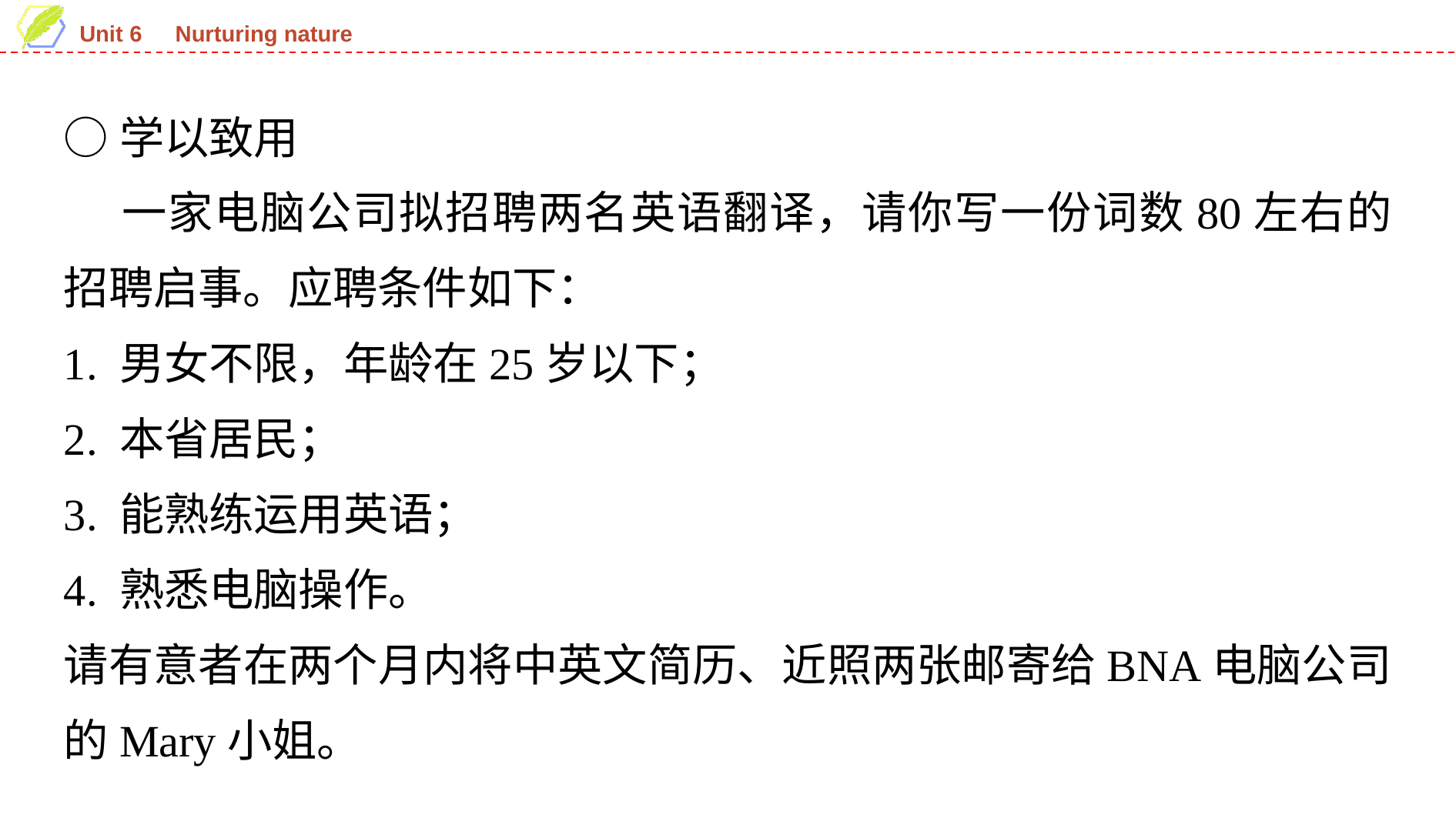

○学以致用
    一家电脑公司拟招聘两名英语翻译，请你写一份词数80左右的招聘启事。应聘条件如下：
1. 男女不限，年龄在25岁以下；
2. 本省居民；
3. 能熟练运用英语；
4. 熟悉电脑操作。
请有意者在两个月内将中英文简历、近照两张邮寄给BNA电脑公司的Mary小姐。